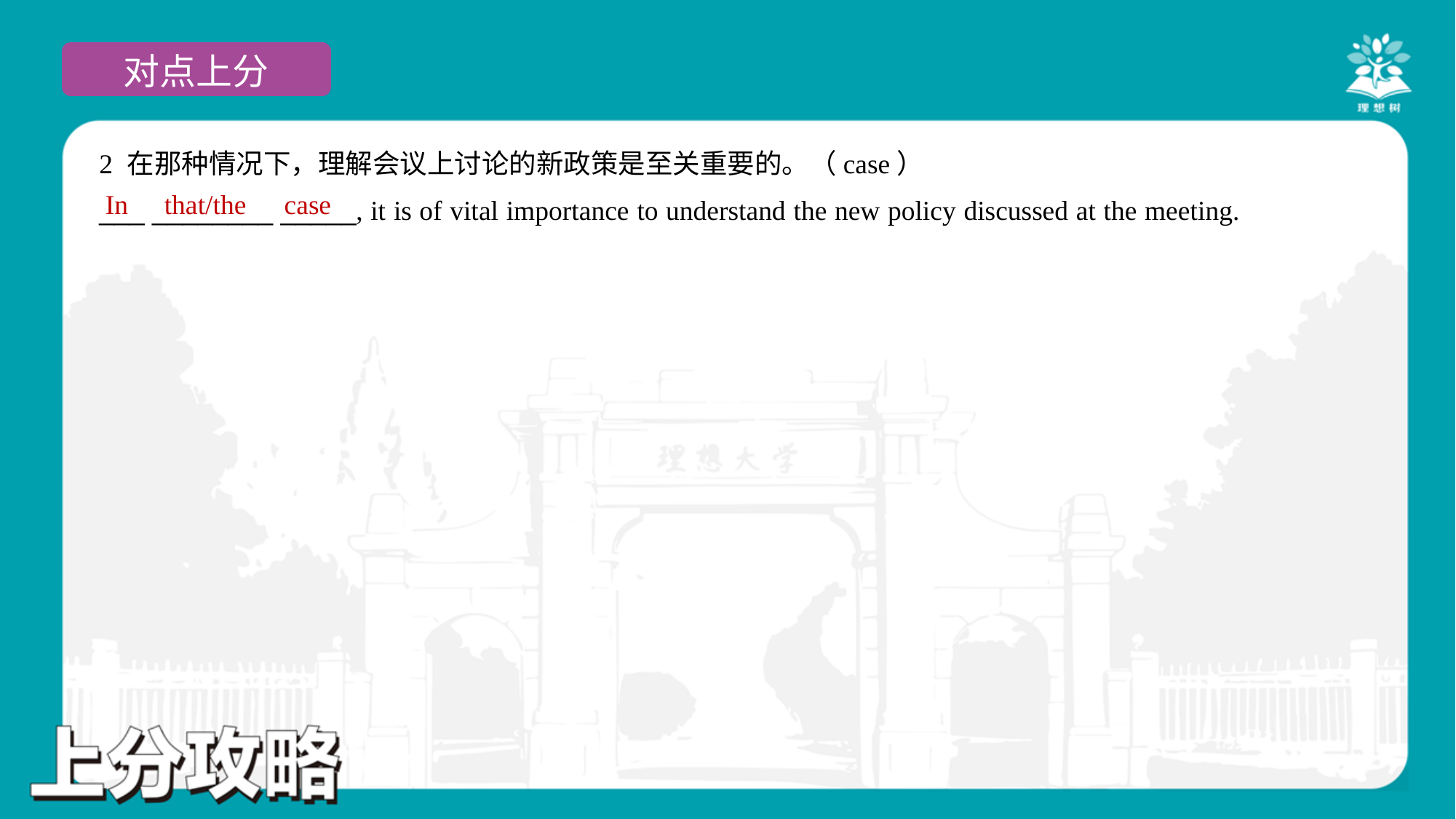

2 在那种情况下，理解会议上讨论的新政策是至关重要的。（case）
___ ________ _____, it is of vital importance to understand the new policy discussed at the meeting.
In
that/the
case